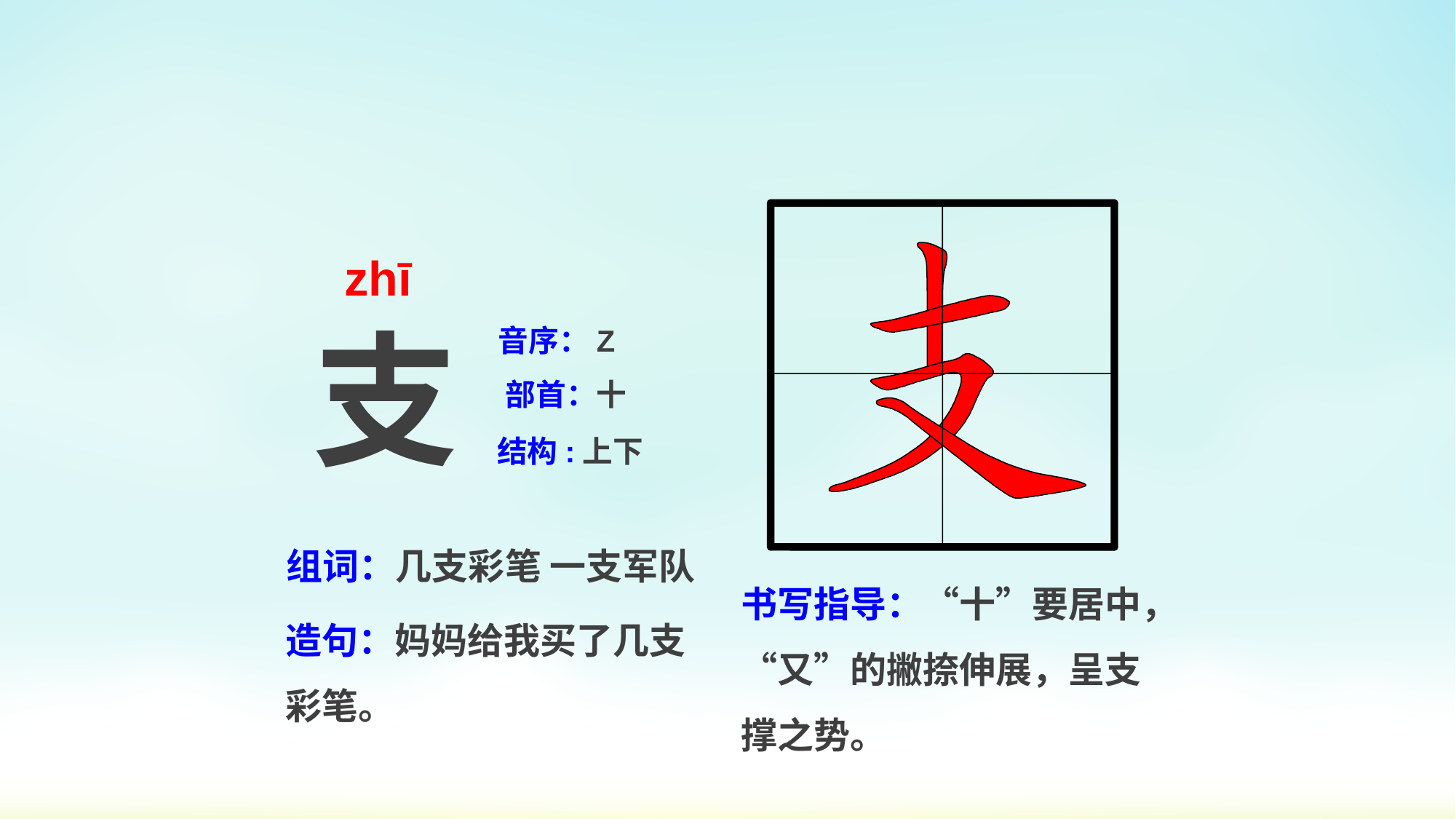

zhī

支
音序：Z

部首：十

结构:上下
组词：几支彩笔 一支军队
书写指导：“十”要居中，“又”的撇捺伸展，呈支撑之势。
造句：妈妈给我买了几支彩笔。